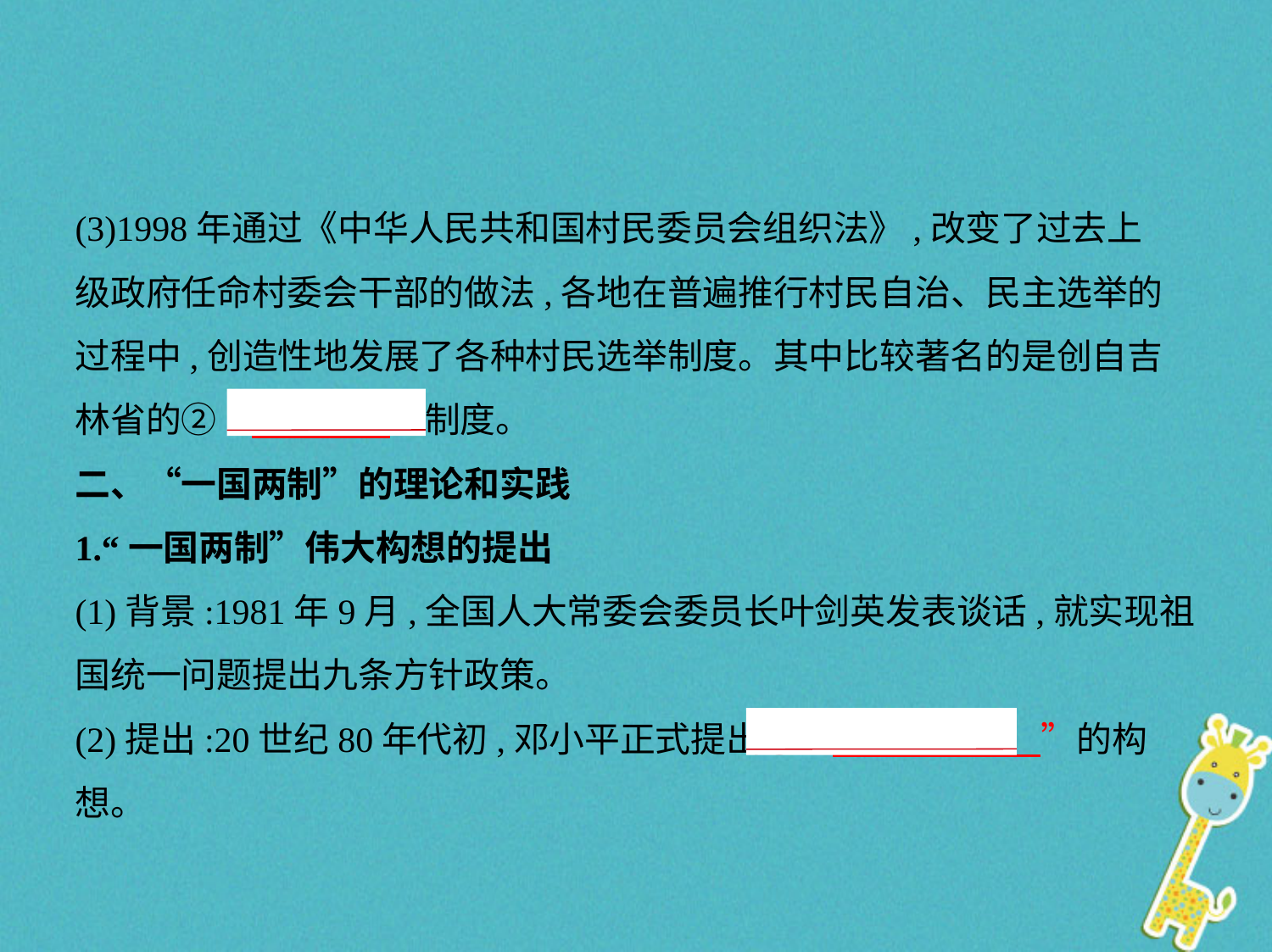

(3)1998年通过《中华人民共和国村民委员会组织法》,改变了过去上
级政府任命村委会干部的做法,各地在普遍推行村民自治、民主选举的
过程中,创造性地发展了各种村民选举制度。其中比较著名的是创自吉
林省的②“　海选    ”制度。
二、“一国两制”的理论和实践
1.“一国两制”伟大构想的提出
(1)背景:1981年9月,全国人大常委会委员长叶剑英发表谈话,就实现祖
国统一问题提出九条方针政策。
(2)提出:20世纪80年代初,邓小平正式提出③“　一国两制    ”的构想。